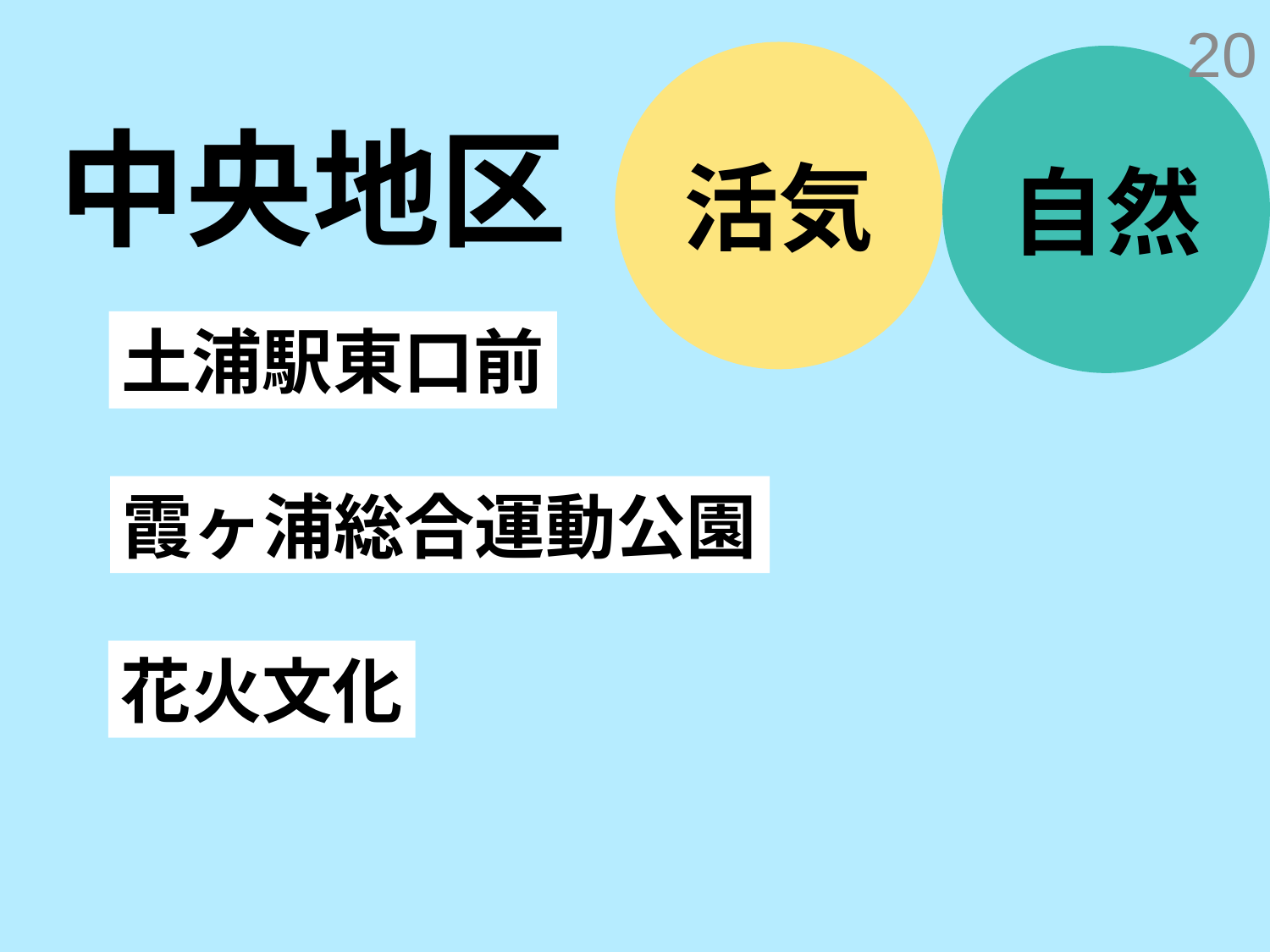

20
活気
自然
中央地区
土浦駅東口前
霞ヶ浦総合運動公園
花火文化